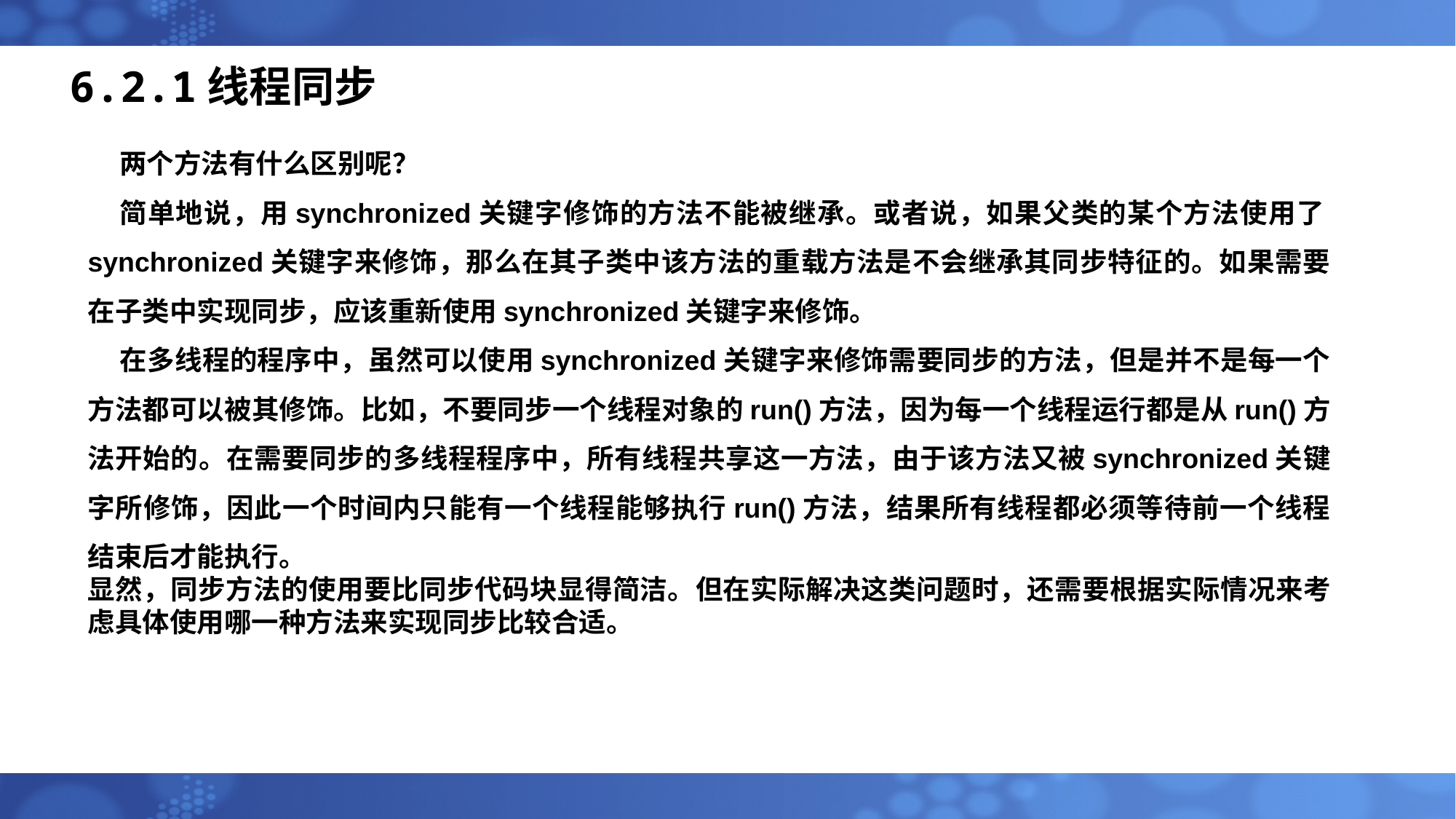

# 6.2.1线程同步
两个方法有什么区别呢？
简单地说，用synchronized关键字修饰的方法不能被继承。或者说，如果父类的某个方法使用了synchronized关键字来修饰，那么在其子类中该方法的重载方法是不会继承其同步特征的。如果需要在子类中实现同步，应该重新使用synchronized关键字来修饰。
在多线程的程序中，虽然可以使用synchronized关键字来修饰需要同步的方法，但是并不是每一个方法都可以被其修饰。比如，不要同步一个线程对象的run()方法，因为每一个线程运行都是从run()方法开始的。在需要同步的多线程程序中，所有线程共享这一方法，由于该方法又被synchronized关键字所修饰，因此一个时间内只能有一个线程能够执行run()方法，结果所有线程都必须等待前一个线程结束后才能执行。
显然，同步方法的使用要比同步代码块显得简洁。但在实际解决这类问题时，还需要根据实际情况来考虑具体使用哪一种方法来实现同步比较合适。